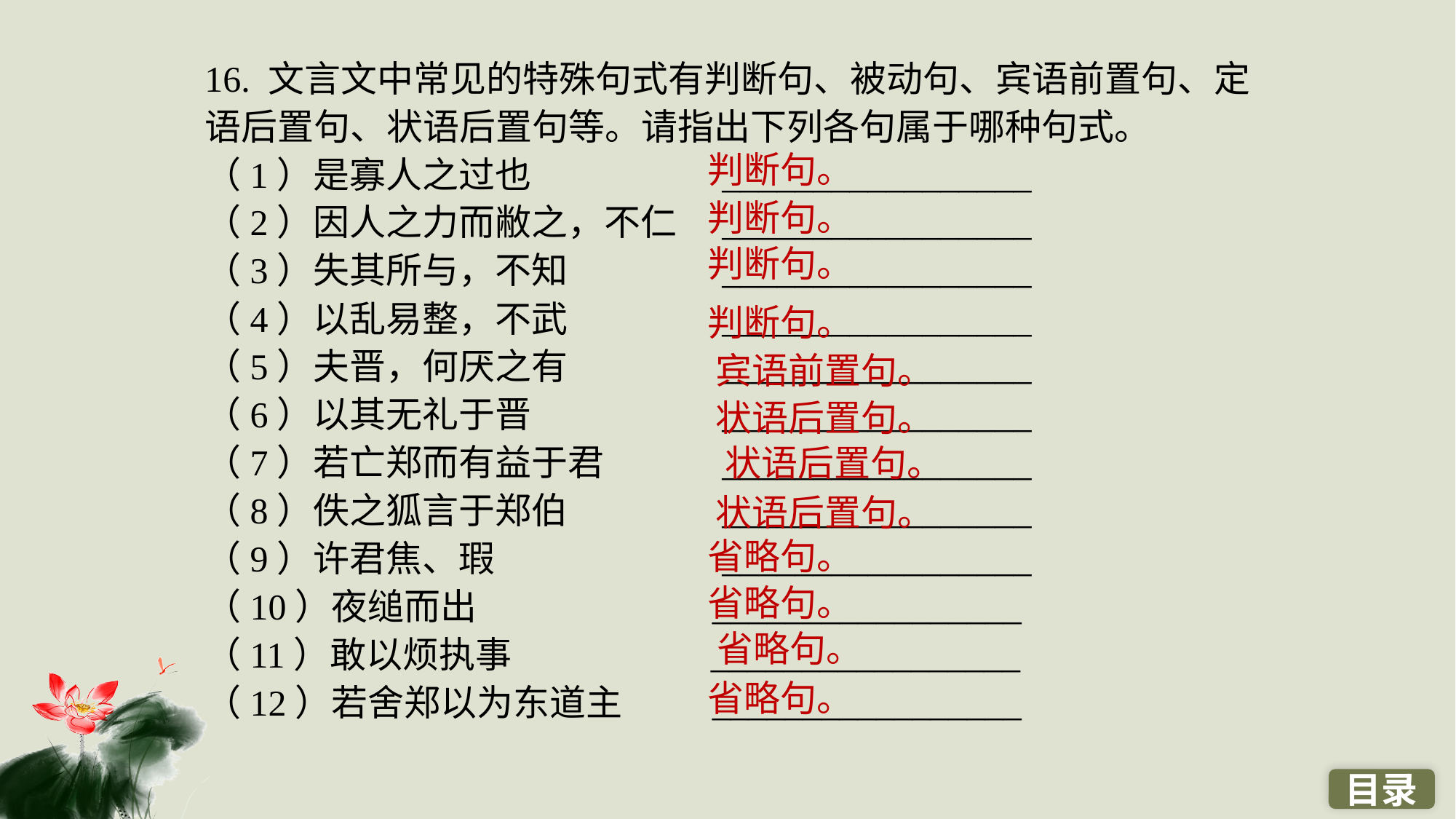

16. 文言文中常见的特殊句式有判断句、被动句、宾语前置句、定语后置句、状语后置句等。请指出下列各句属于哪种句式。
（1）是寡人之过也　　　　　_________________
（2）因人之力而敝之，不仁　_________________
（3）失其所与，不知　　　　_________________
（4）以乱易整，不武　　　　_________________
（5）夫晋，何厌之有　　　　_________________
（6）以其无礼于晋　　　　　_________________
（7）若亡郑而有益于君　　　_________________
（8）佚之狐言于郑伯　　　　_________________
（9）许君焦、瑕　　　　　　_________________
（10）夜缒而出　　　　　　 _________________
（11）敢以烦执事　　　　　 _________________
（12）若舍郑以为东道主　　 _________________
判断句。
判断句。
判断句。
判断句。
宾语前置句。
状语后置句。
状语后置句。
状语后置句。
省略句。
省略句。
省略句。
省略句。